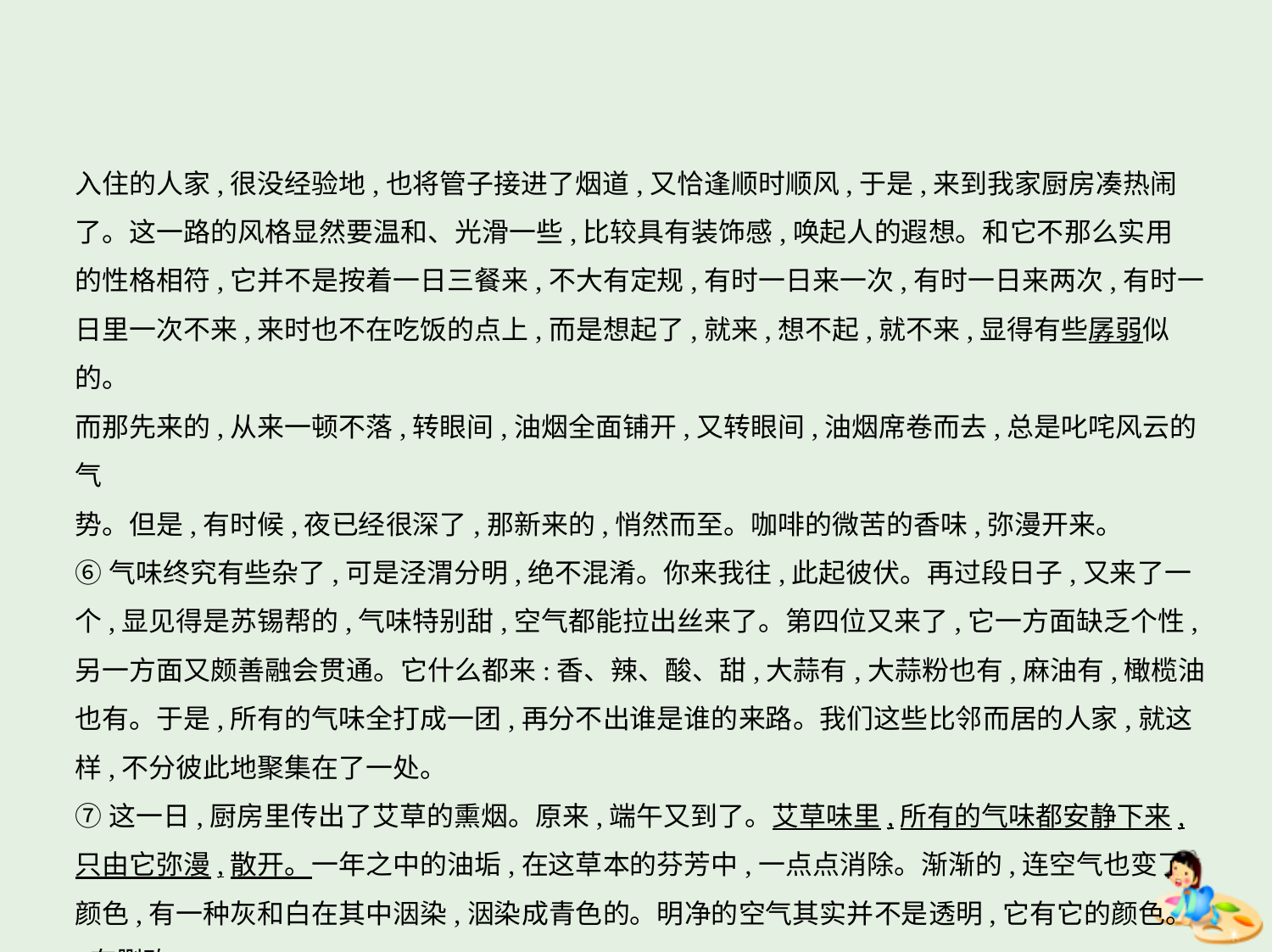

入住的人家,很没经验地,也将管子接进了烟道,又恰逢顺时顺风,于是,来到我家厨房凑热闹
了。这一路的风格显然要温和、光滑一些,比较具有装饰感,唤起人的遐想。和它不那么实用
的性格相符,它并不是按着一日三餐来,不大有定规,有时一日来一次,有时一日来两次,有时一
日里一次不来,来时也不在吃饭的点上,而是想起了,就来,想不起,就不来,显得有些孱弱似的。
而那先来的,从来一顿不落,转眼间,油烟全面铺开,又转眼间,油烟席卷而去,总是叱咤风云的气
势。但是,有时候,夜已经很深了,那新来的,悄然而至。咖啡的微苦的香味,弥漫开来。
⑥气味终究有些杂了,可是泾渭分明,绝不混淆。你来我往,此起彼伏。再过段日子,又来了一
个,显见得是苏锡帮的,气味特别甜,空气都能拉出丝来了。第四位又来了,它一方面缺乏个性,
另一方面又颇善融会贯通。它什么都来:香、辣、酸、甜,大蒜有,大蒜粉也有,麻油有,橄榄油
也有。于是,所有的气味全打成一团,再分不出谁是谁的来路。我们这些比邻而居的人家,就这
样,不分彼此地聚集在了一处。
⑦这一日,厨房里传出了艾草的熏烟。原来,端午又到了。艾草味里,所有的气味都安静下来,
只由它弥漫,散开。一年之中的油垢,在这草本的芬芳中,一点点消除。渐渐的,连空气也变了
颜色,有一种灰和白在其中洇染,洇染成青色的。明净的空气其实并不是透明,它有它的颜色。
(有删改)